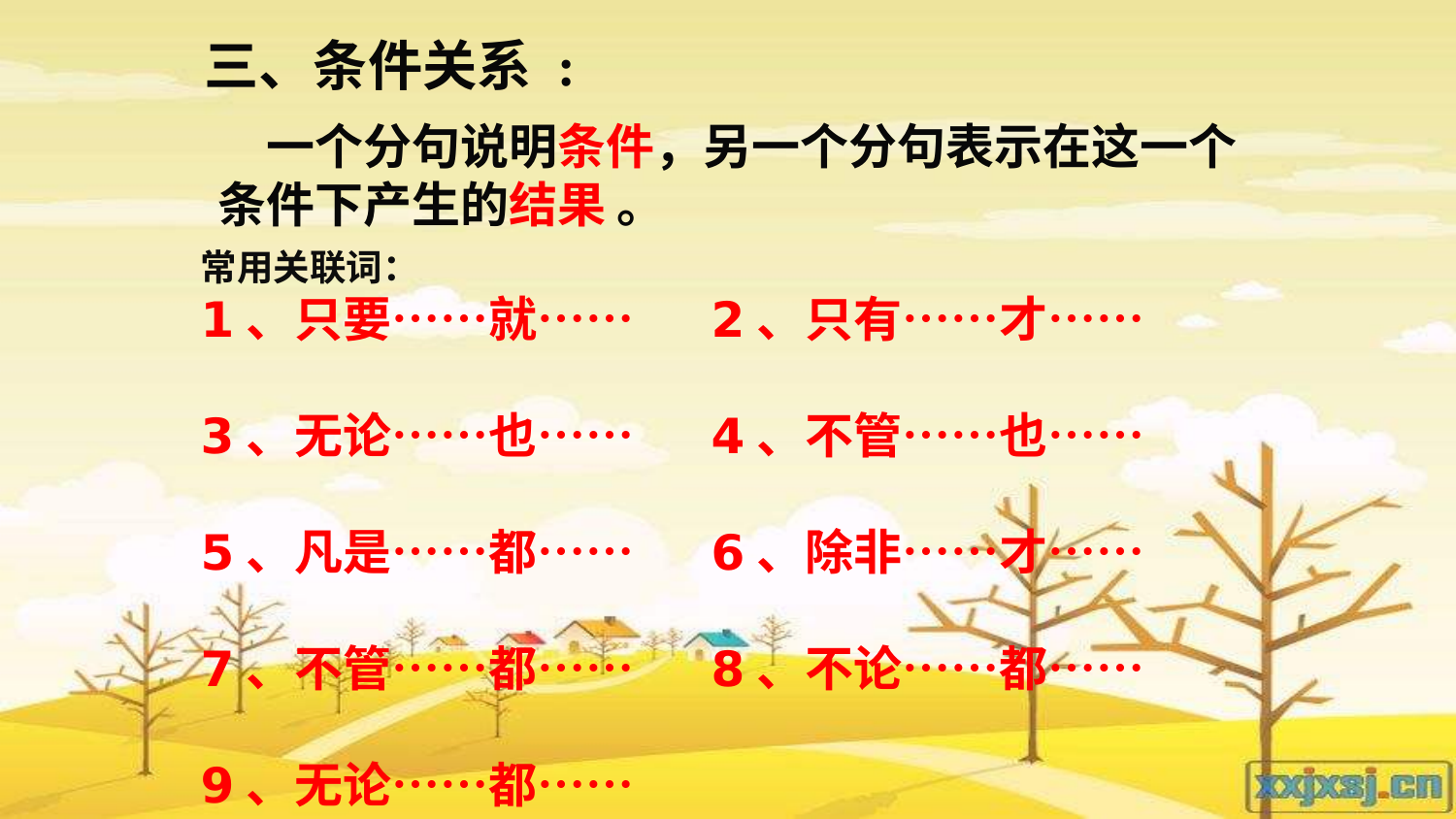

三、条件关系 :
    一个分句说明条件，另一个分句表示在这一个条件下产生的结果 。
常用关联词：
1、只要……就……      2、只有……才……

3、无论……也……      4、不管……也……

5、凡是……都……      6、除非……才……

7、不管……都……      8、不论……都……

9、无论……都……